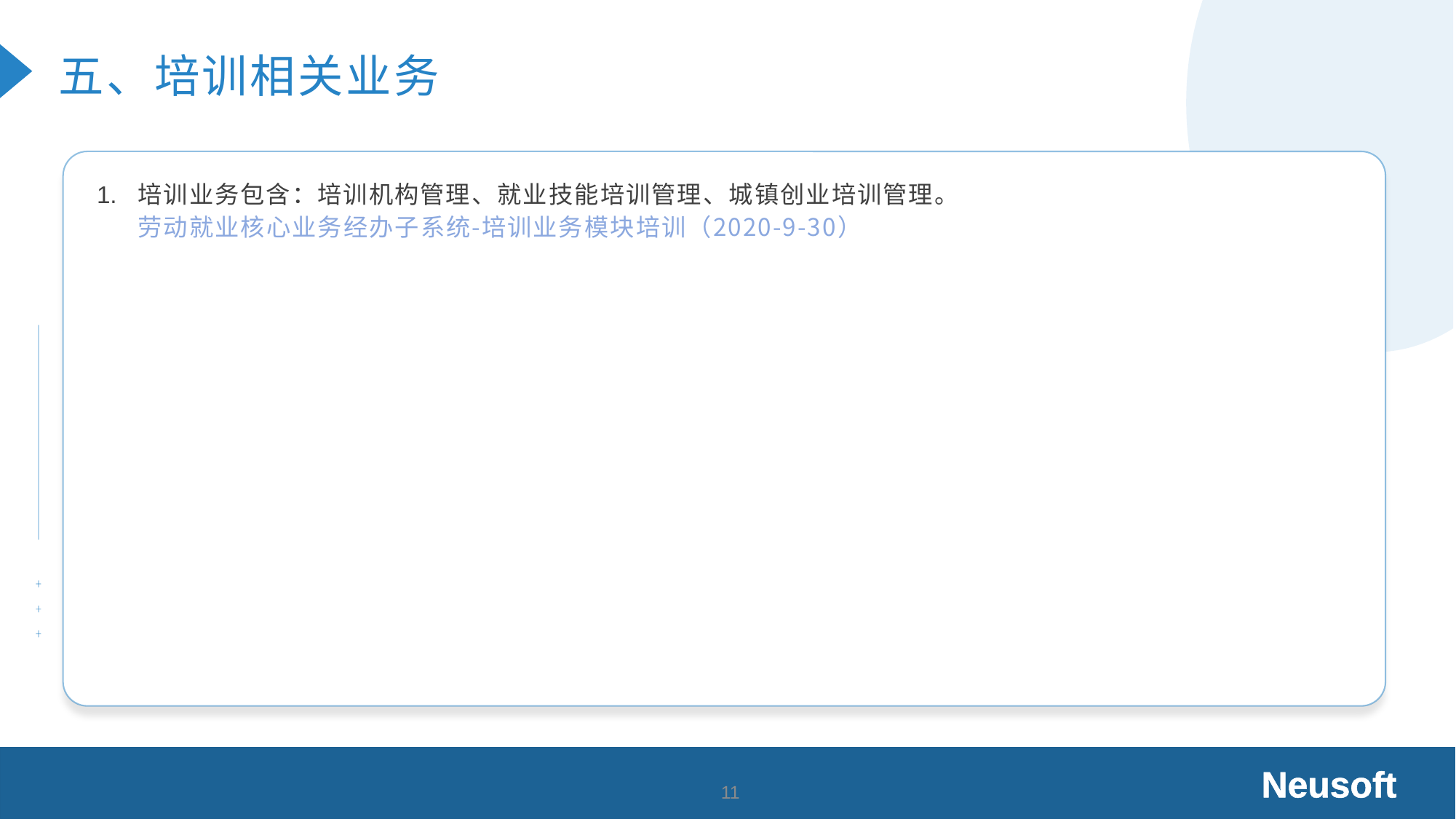

五、培训相关业务

培训业务包含：培训机构管理、就业技能培训管理、城镇创业培训管理。劳动就业核心业务经办子系统-培训业务模块培训（2020-9-30）
11

Neusoft
11